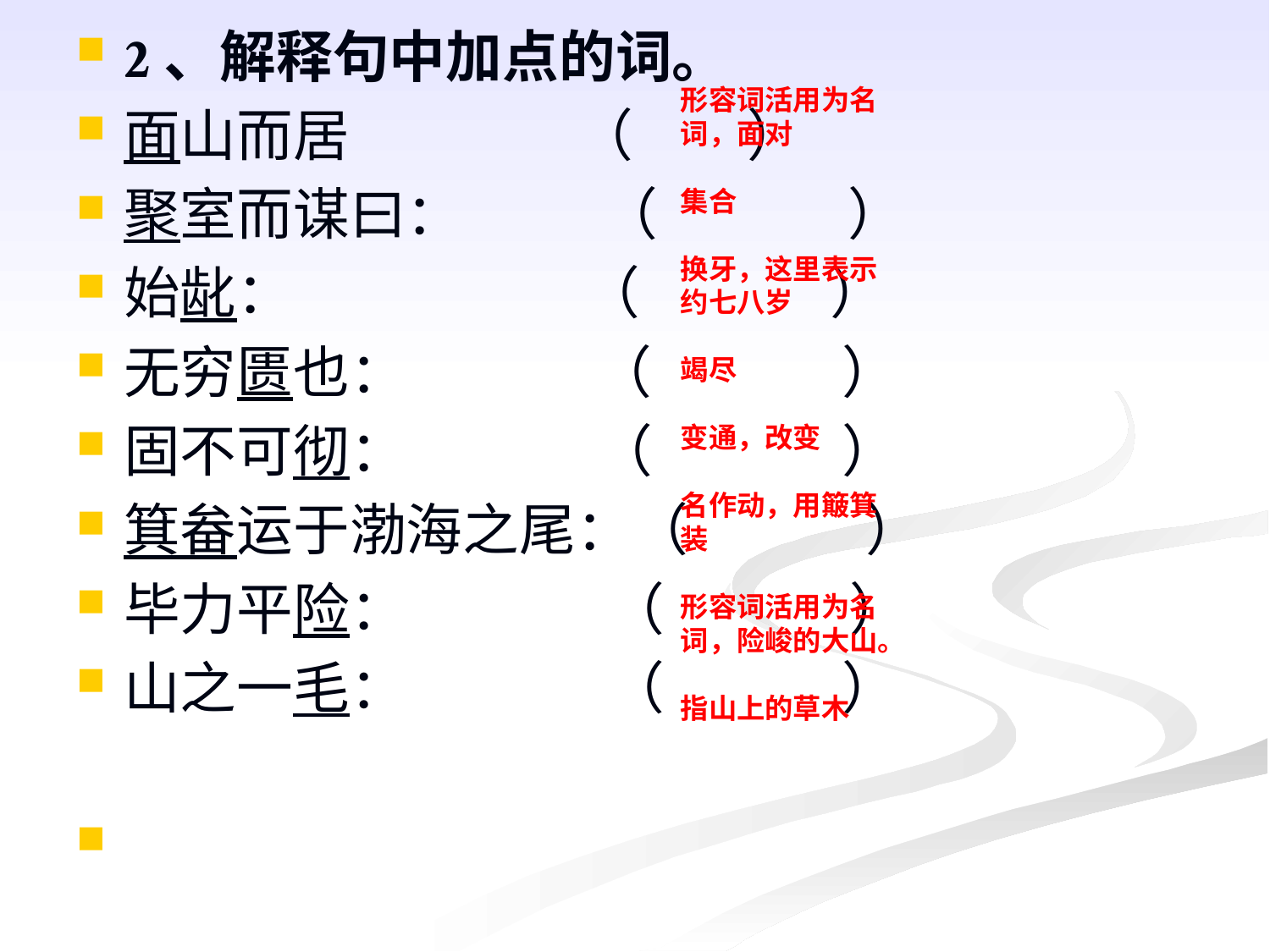

2、解释句中加点的词。
面山而居                  （         ）
聚室而谋曰：           （               ）
始龀：                       （               ）
无穷匮也：               （               ）
固不可彻：               （               ）
箕畚运于渤海之尾：（              ）
毕力平险：                （               ）
山之一毛：                （              ）

#
形容词活用为名词，面对

集合

换牙，这里表示约七八岁

竭尽

变通，改变

名作动，用簸箕装

形容词活用为名词，险峻的大山。

指山上的草木